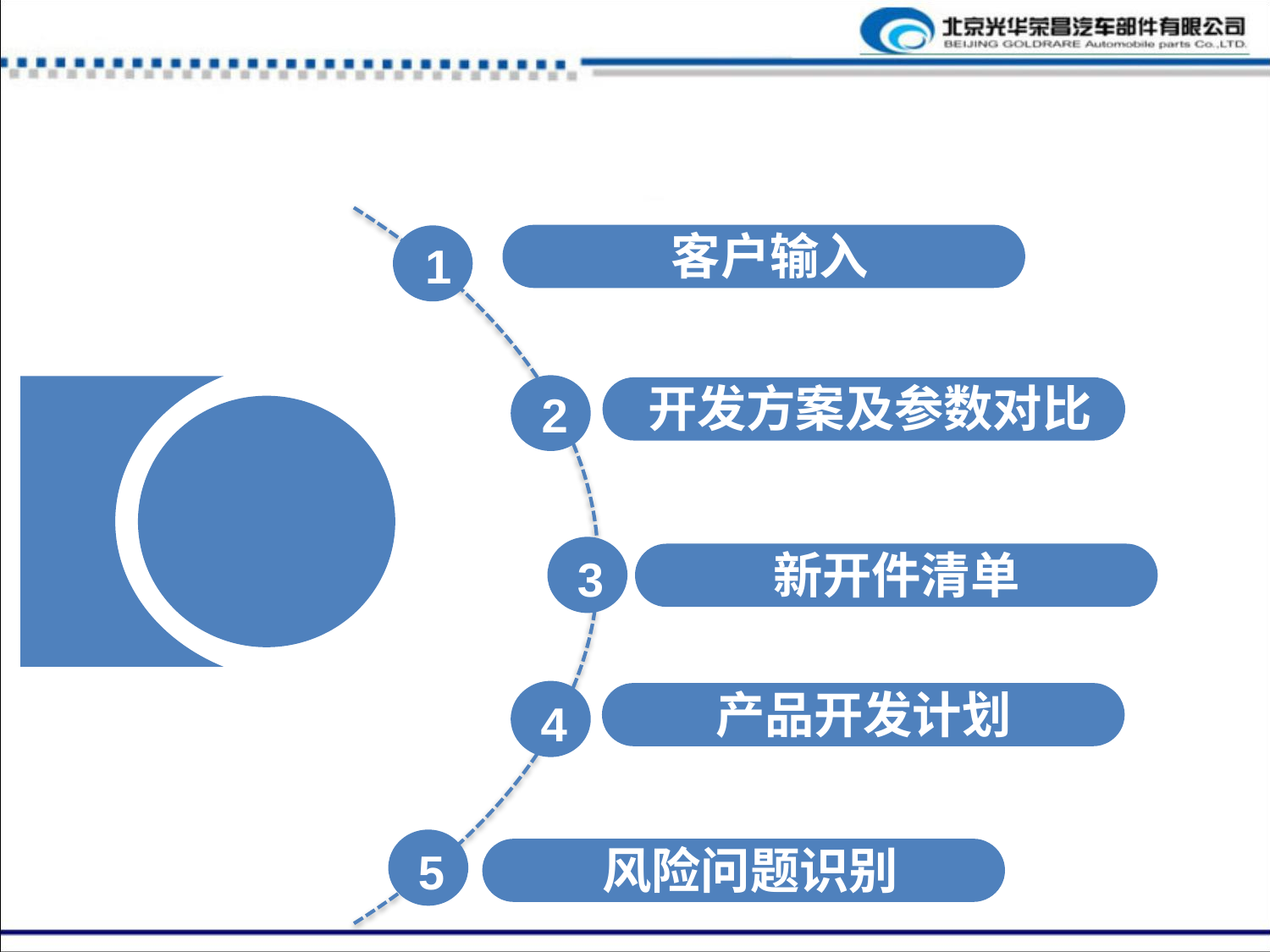

客户输入

1

2

开发方案及参数对比

3
新开件清单

4
产品开发计划

5
风险问题识别

2